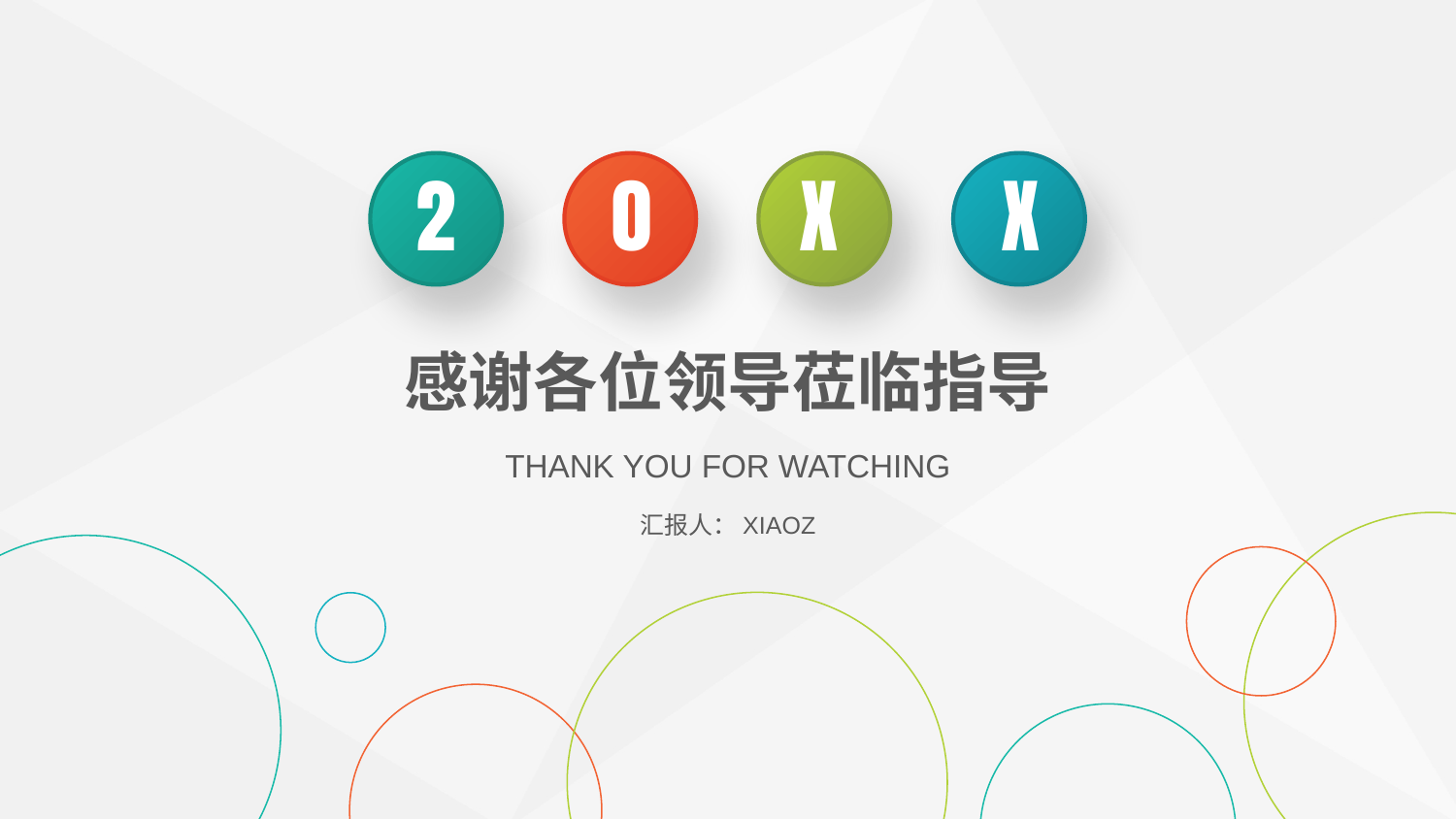

2
0
X
X
感谢各位领导莅临指导
THANK YOU FOR WATCHING
汇报人：XIAOZ